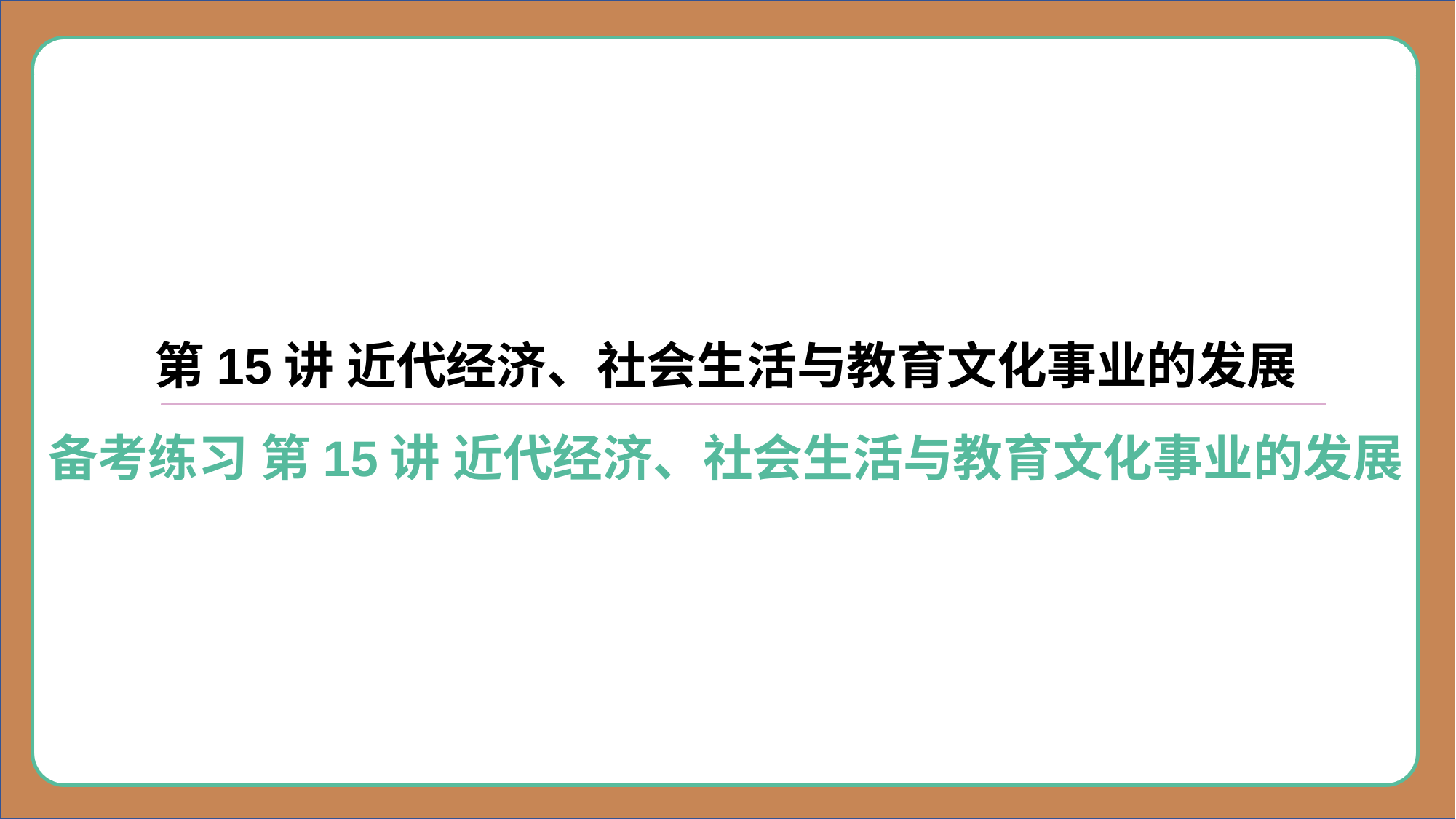

第15讲 近代经济、社会生活与教育文化事业的发展
备考练习 第15讲 近代经济、社会生活与教育文化事业的发展